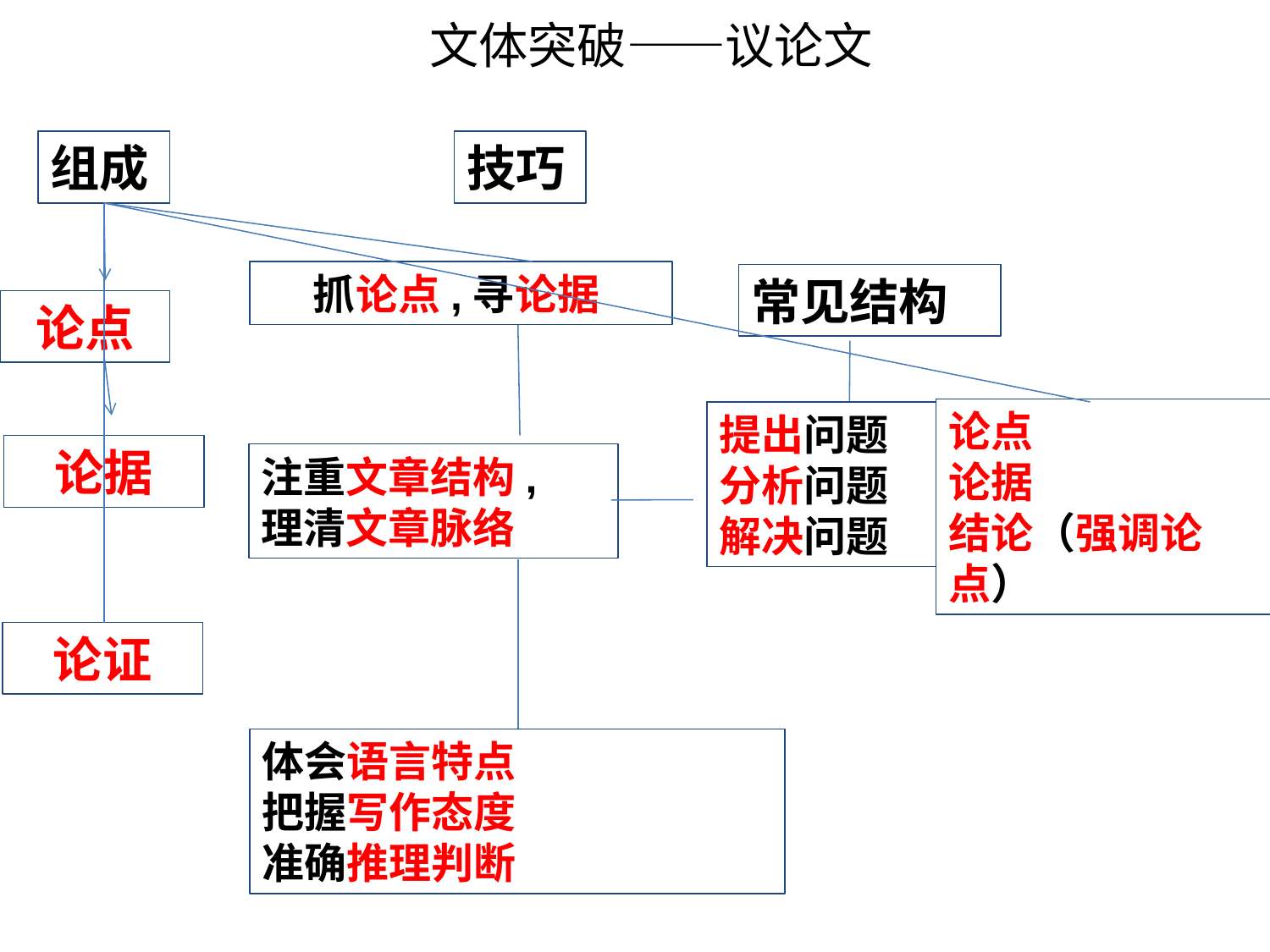

文体突破——议论文
组成
技巧
抓论点,寻论据
论点
论据
注重文章结构,
理清文章脉络
论证
体会语言特点
把握写作态度
准确推理判断
常见结构
论点
论据
结论（强调论点）
提出问题分析问题
解决问题